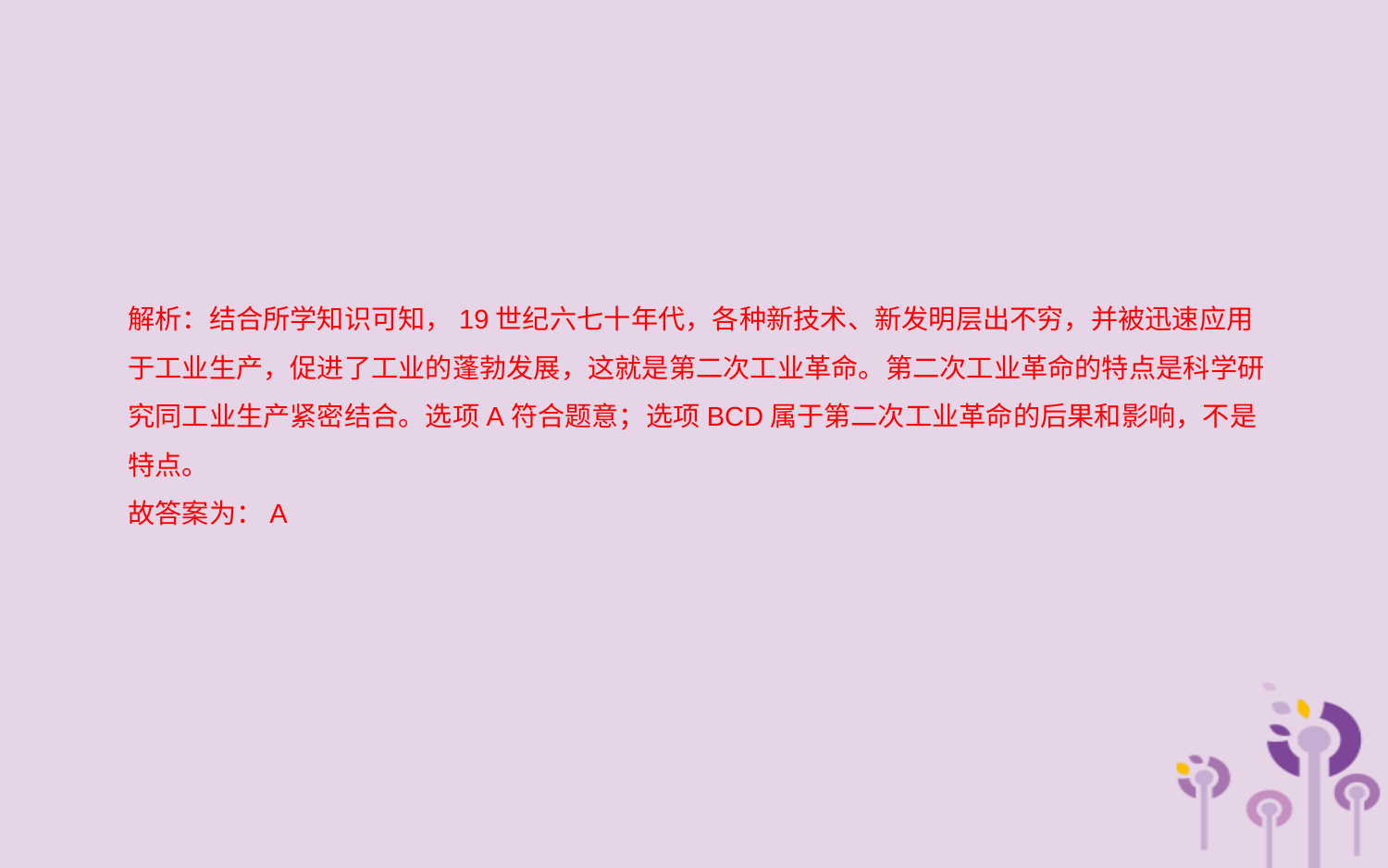

解析：结合所学知识可知，19世纪六七十年代，各种新技术、新发明层出不穷，并被迅速应用于工业生产，促进了工业的蓬勃发展，这就是第二次工业革命。第二次工业革命的特点是科学研究同工业生产紧密结合。选项A符合题意；选项BCD属于第二次工业革命的后果和影响，不是特点。
故答案为：A